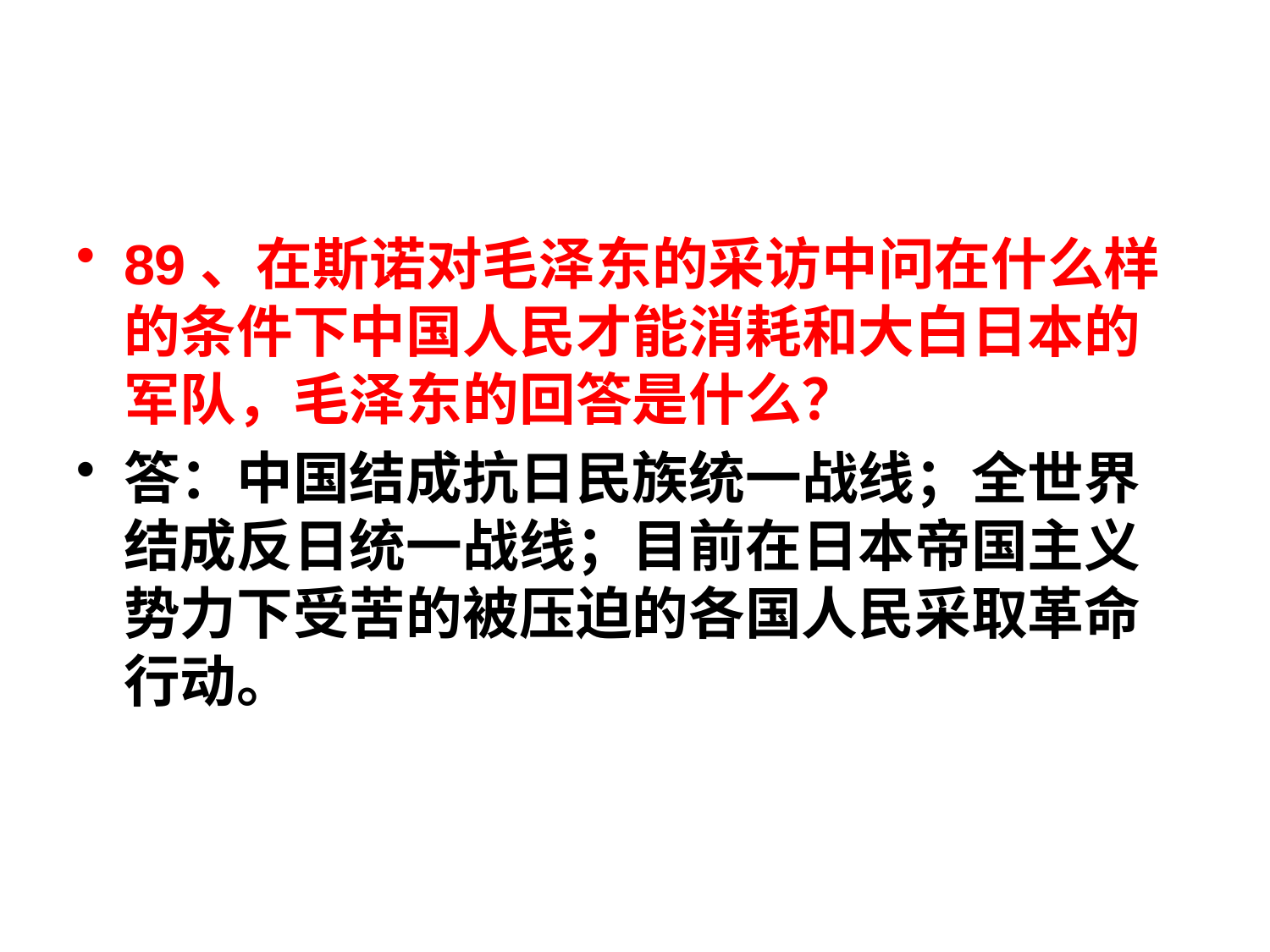

#
89、在斯诺对毛泽东的采访中问在什么样的条件下中国人民才能消耗和大白日本的军队，毛泽东的回答是什么？
答：中国结成抗日民族统一战线；全世界结成反日统一战线；目前在日本帝国主义势力下受苦的被压迫的各国人民采取革命行动。